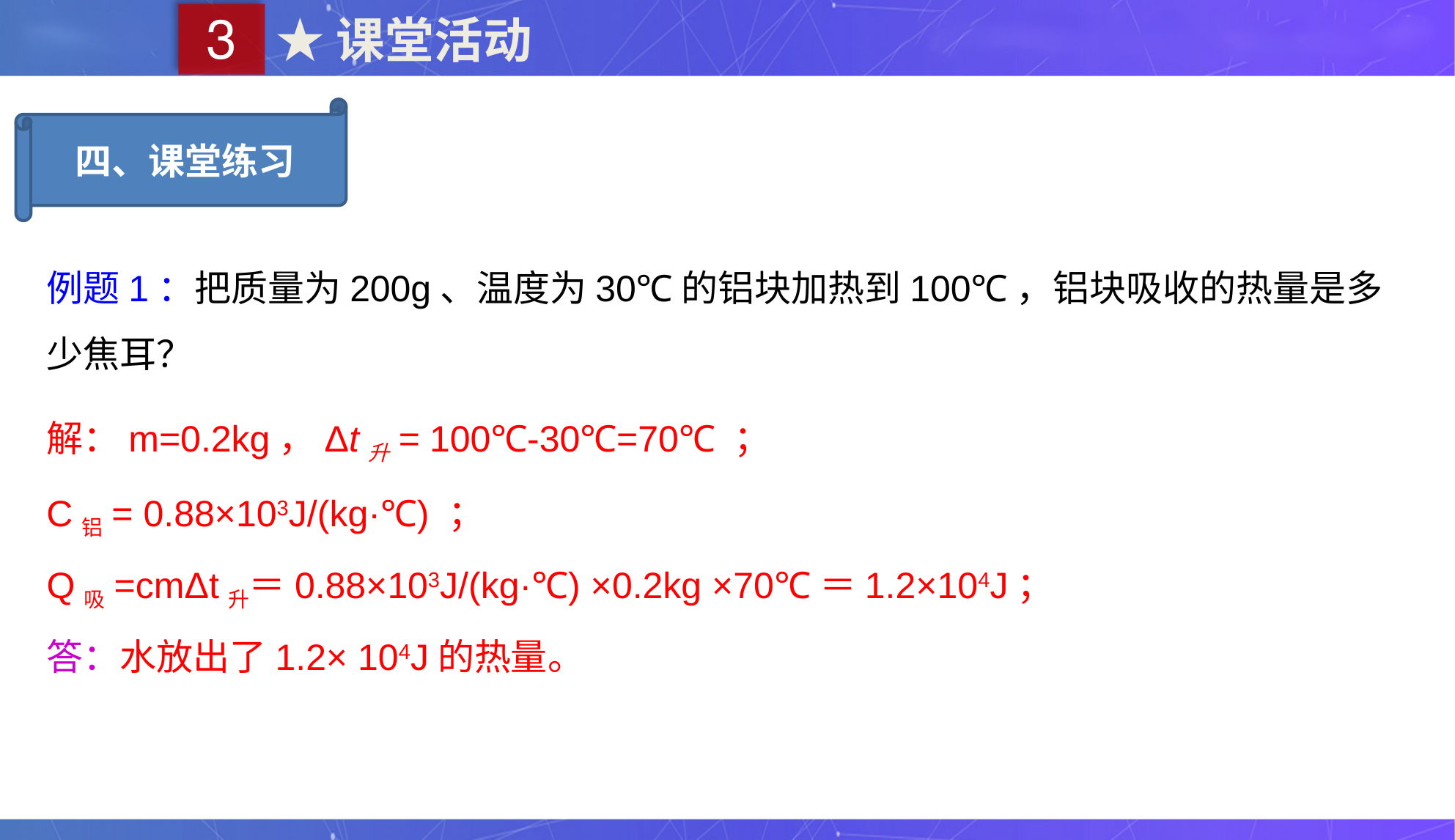

3
★课堂活动
四、课堂练习
例题1：把质量为200g、温度为30℃的铝块加热到100℃，铝块吸收的热量是多少焦耳？
解：m=0.2kg，Δt升= 100℃-30℃=70℃ ；
C铝= 0.88×103J/(kg·℃) ；
Q吸=cmΔt升＝0.88×103J/(kg·℃) ×0.2kg ×70℃＝1.2×104J；
答：水放出了1.2× 104J的热量。